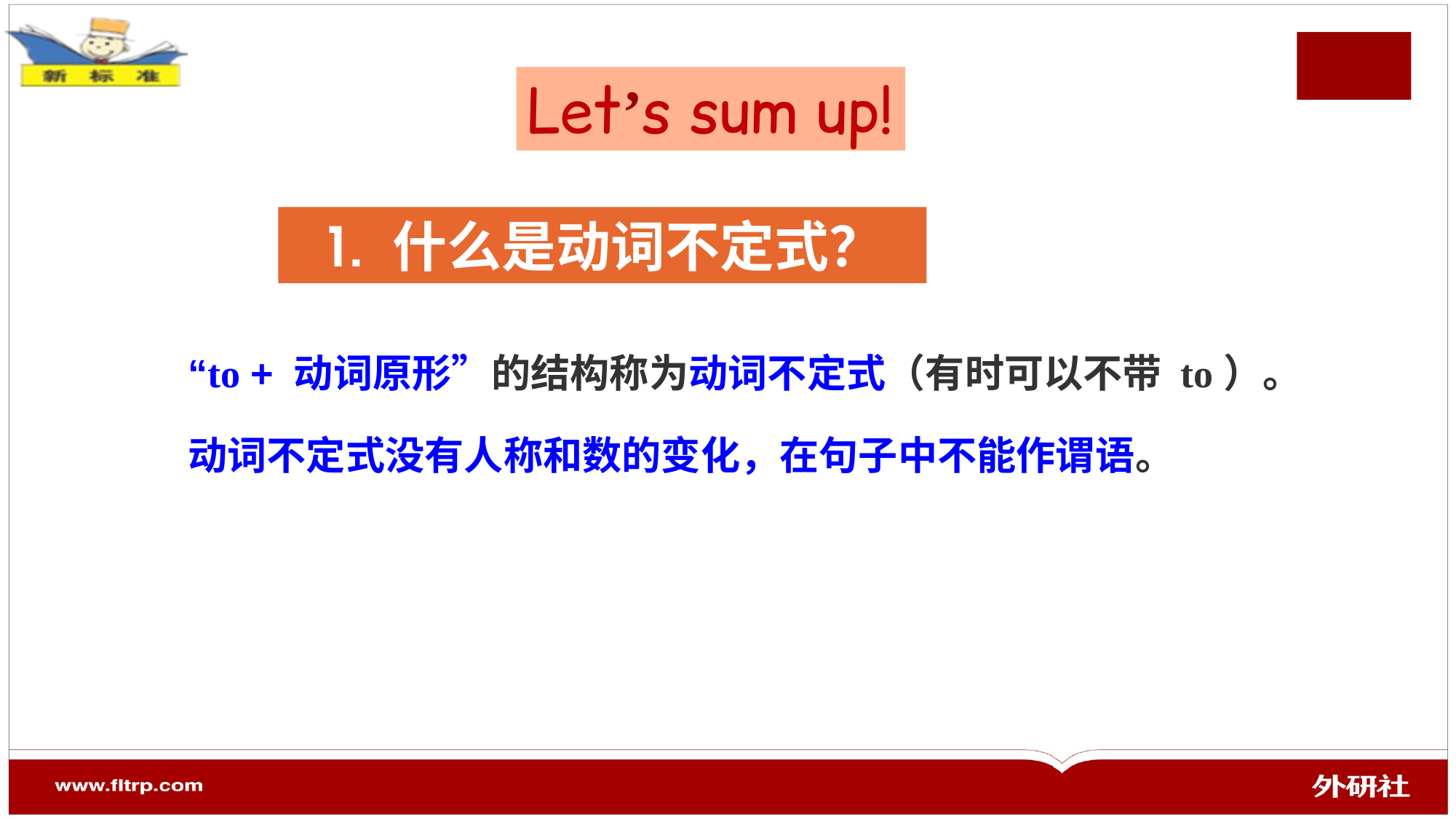

Let’s sum up!
1. 什么是动词不定式？
“to + 动词原形”的结构称为动词不定式（有时可以不带 to）。
动词不定式没有人称和数的变化，在句子中不能作谓语。